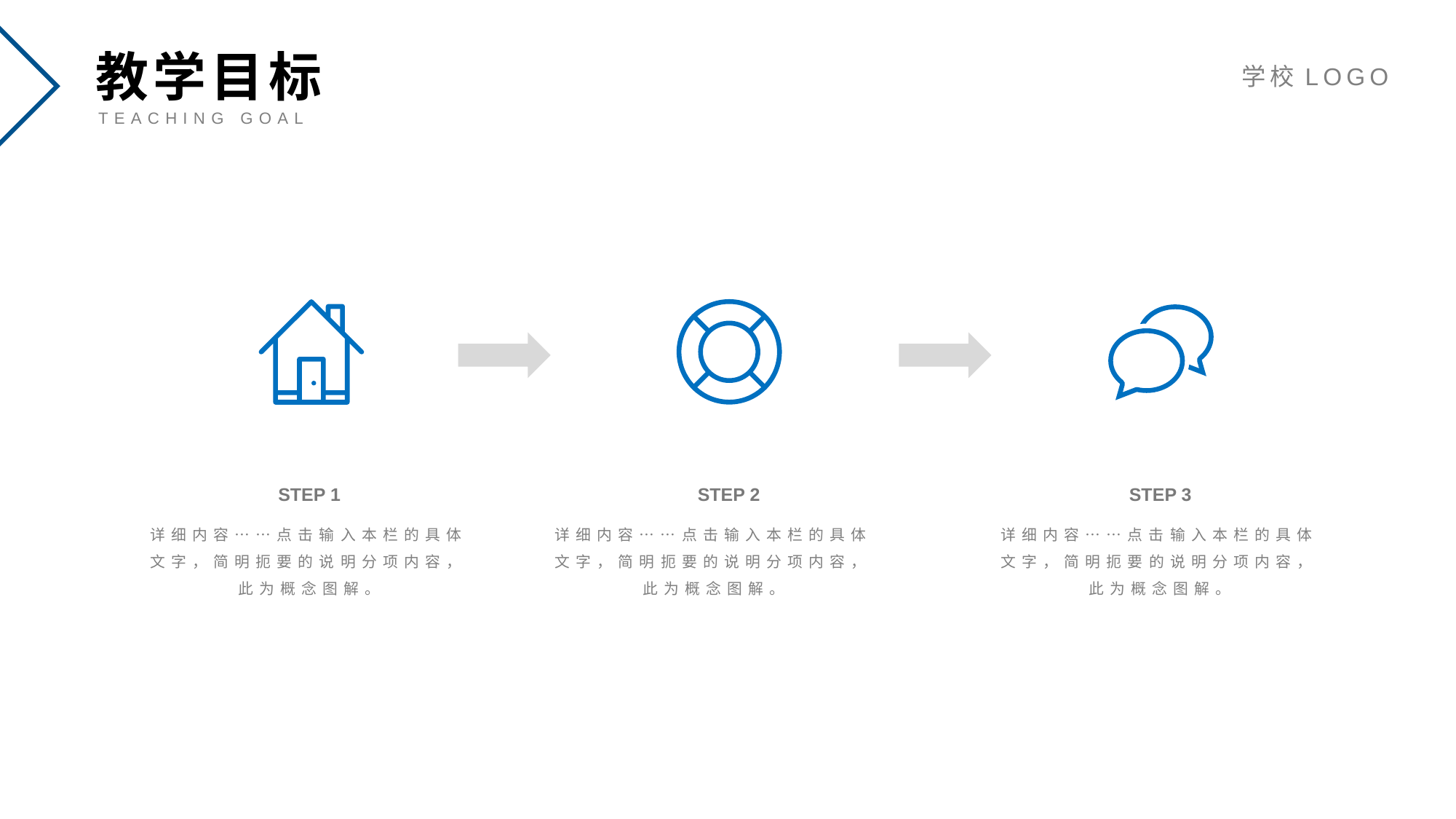

教学目标
TEACHING GOAL
学校LOGO

STEP 1
STEP 2
STEP 3
详细内容……点击输入本栏的具体文字，简明扼要的说明分项内容，此为概念图解。
详细内容……点击输入本栏的具体文字，简明扼要的说明分项内容，此为概念图解。
详细内容……点击输入本栏的具体文字，简明扼要的说明分项内容，此为概念图解。